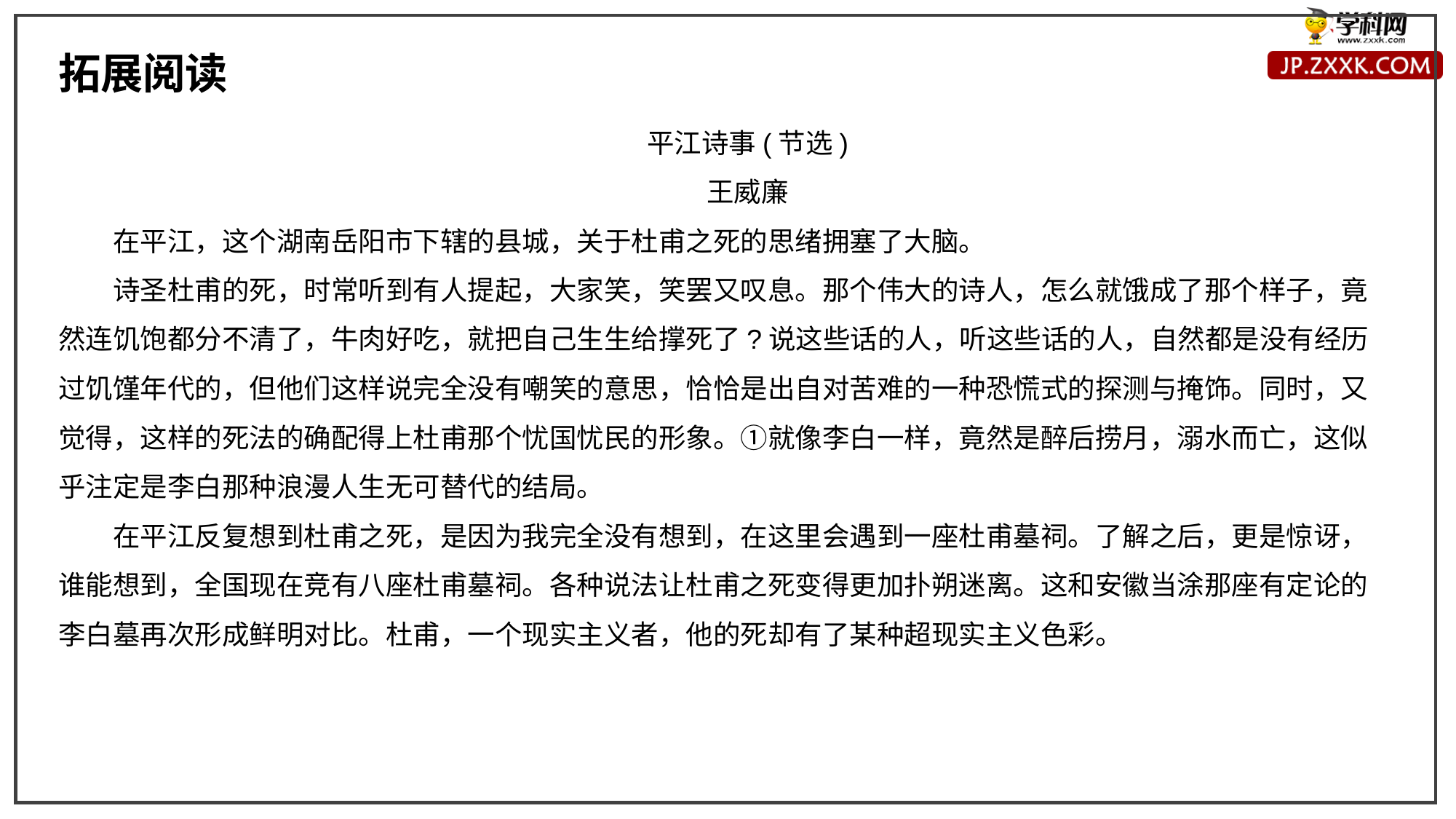

拓展阅读
平江诗事(节选)
王威廉
在平江，这个湖南岳阳市下辖的县城，关于杜甫之死的思绪拥塞了大脑。
诗圣杜甫的死，时常听到有人提起，大家笑，笑罢又叹息。那个伟大的诗人，怎么就饿成了那个样子，竟然连饥饱都分不清了，牛肉好吃，就把自己生生给撑死了?说这些话的人，听这些话的人，自然都是没有经历过饥馑年代的，但他们这样说完全没有嘲笑的意思，恰恰是出自对苦难的一种恐慌式的探测与掩饰。同时，又觉得，这样的死法的确配得上杜甫那个忧国忧民的形象。①就像李白一样，竟然是醉后捞月，溺水而亡，这似乎注定是李白那种浪漫人生无可替代的结局。
在平江反复想到杜甫之死，是因为我完全没有想到，在这里会遇到一座杜甫墓祠。了解之后，更是惊讶，谁能想到，全国现在竞有八座杜甫墓祠。各种说法让杜甫之死变得更加扑朔迷离。这和安徽当涂那座有定论的李白墓再次形成鲜明对比。杜甫，一个现实主义者，他的死却有了某种超现实主义色彩。